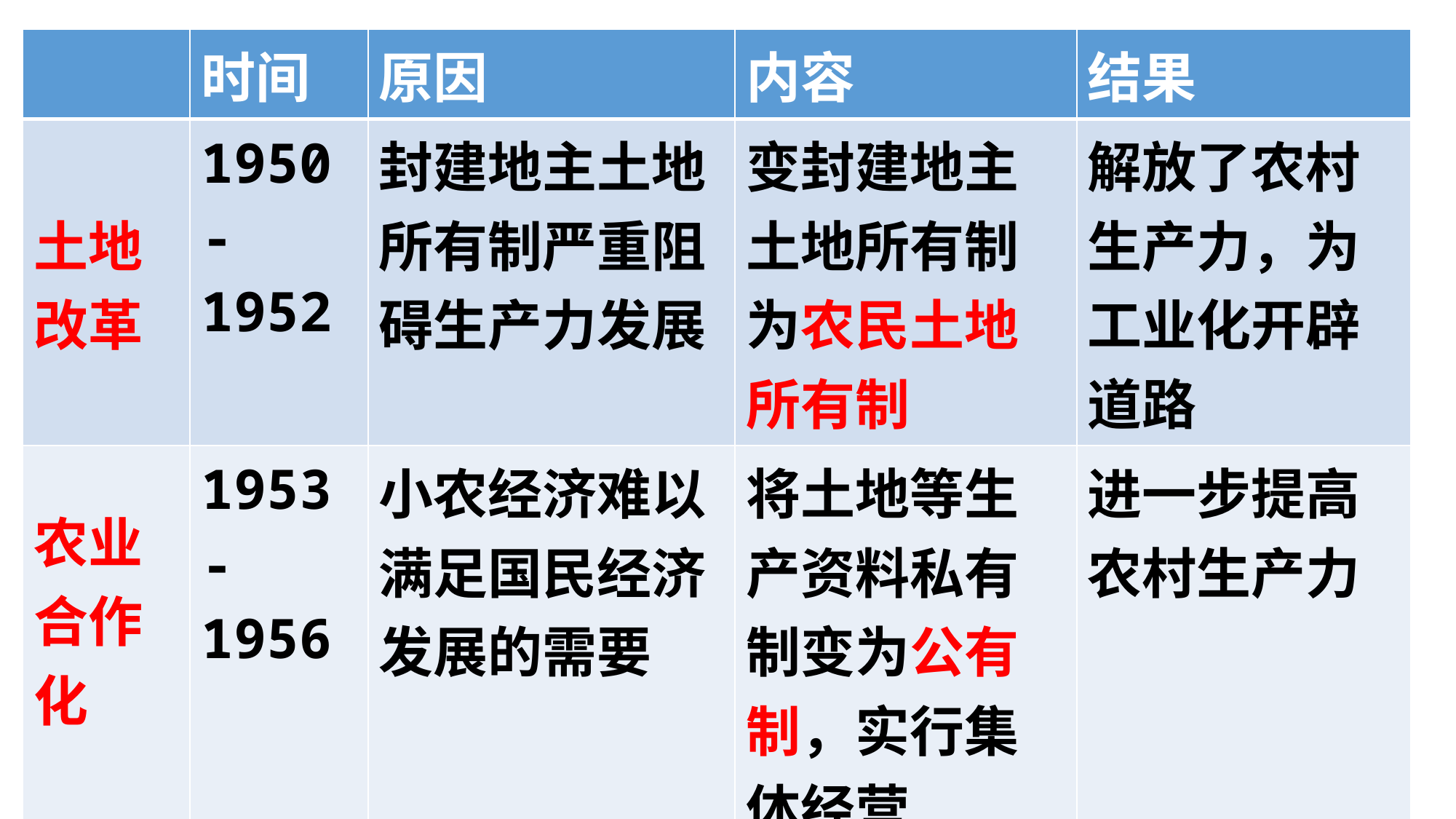

|  | 时间 | 原因 | 内容 | 结果 |
| --- | --- | --- | --- | --- |
| 土地改革 | 1950-1952 | 封建地主土地所有制严重阻碍生产力发展 | 变封建地主土地所有制为农民土地所有制 | 解放了农村生产力，为工业化开辟道路 |
| 农业合作化 | 1953-1956 | 小农经济难以满足国民经济发展的需要 | 将土地等生产资料私有制变为公有制，实行集体经营 | 进一步提高农村生产力 |